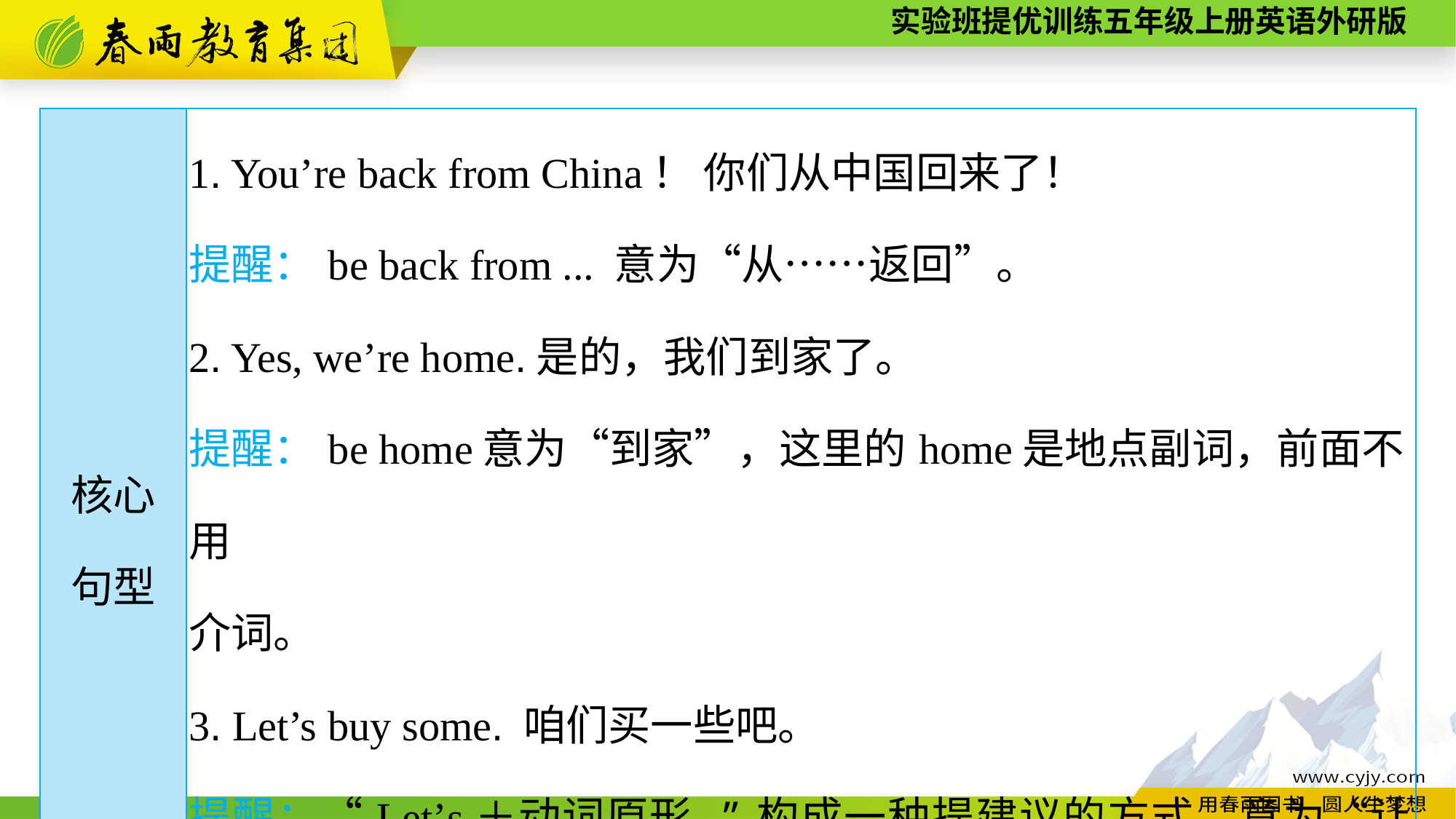

| 核心 句型 | 1. You’re back from China！ 你们从中国回来了！ 提醒：be back from ... 意为“从……返回”。 2. Yes, we’re home.是的，我们到家了。 提醒：be home意为“到家”，这里的home是地点副词，前面不用 介词。 3. Let’s buy some. 咱们买一些吧。 提醒：“Let’s＋动词原形.”构成一种提建议的方式，意为“让我们……吧”。 |
| --- | --- |